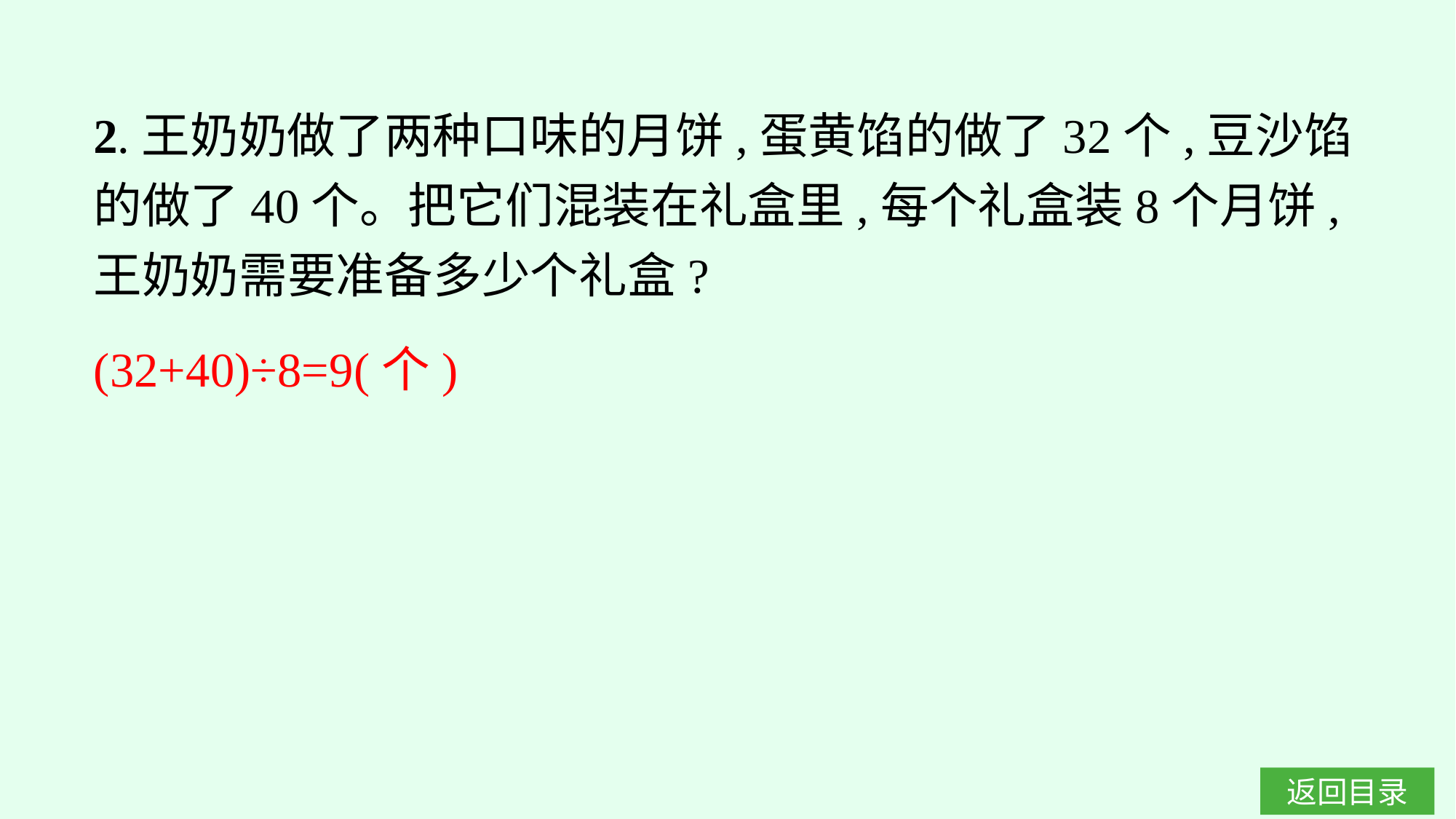

2.王奶奶做了两种口味的月饼,蛋黄馅的做了32个,豆沙馅的做了40个。把它们混装在礼盒里,每个礼盒装8个月饼,王奶奶需要准备多少个礼盒?
(32+40)÷8=9(个)